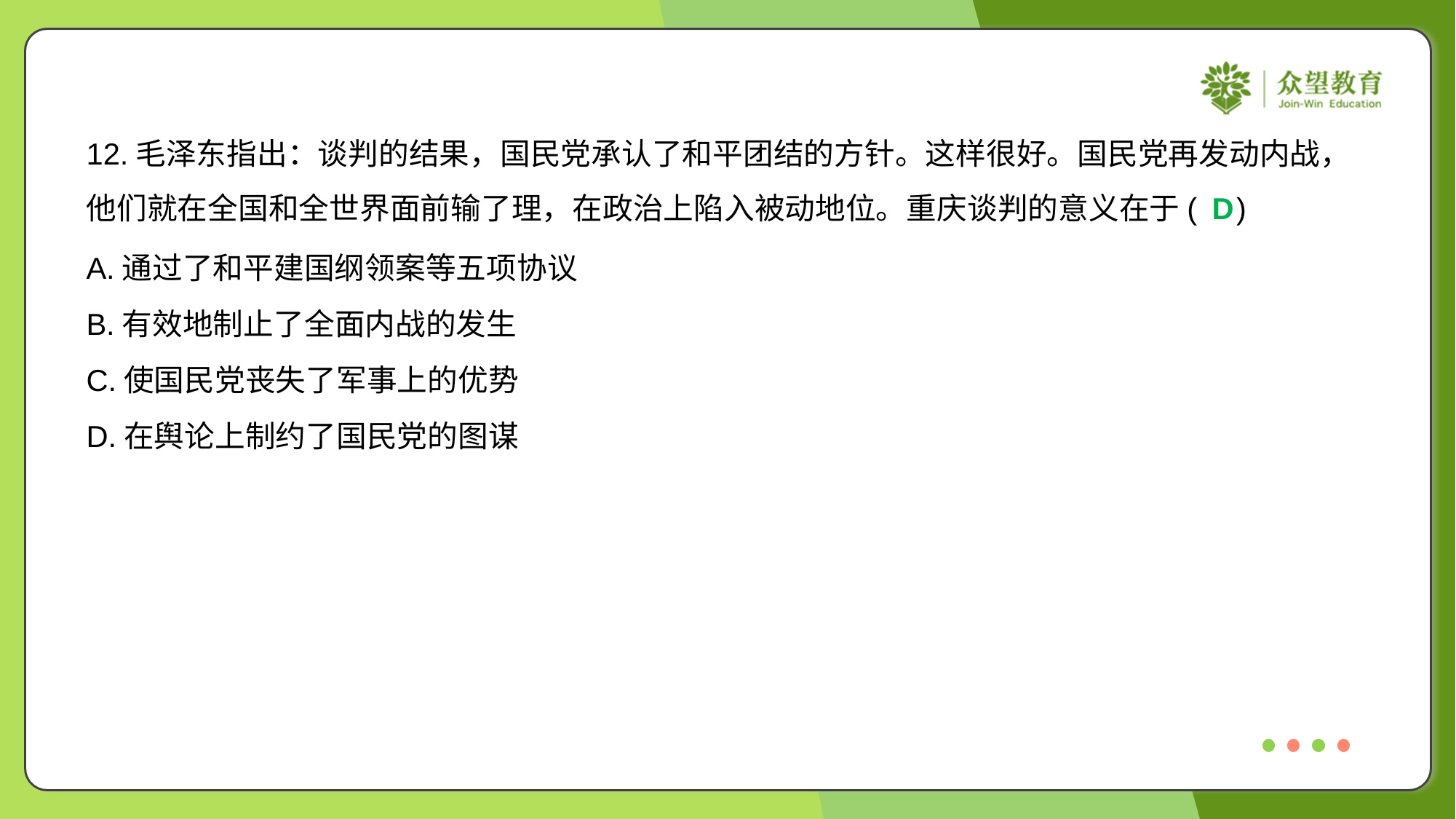

12.毛泽东指出：谈判的结果，国民党承认了和平团结的方针。这样很好。国民党再发动内战，
他们就在全国和全世界面前输了理，在政治上陷入被动地位。重庆谈判的意义在于(     )
D
A.通过了和平建国纲领案等五项协议
B.有效地制止了全面内战的发生
C.使国民党丧失了军事上的优势
D.在舆论上制约了国民党的图谋